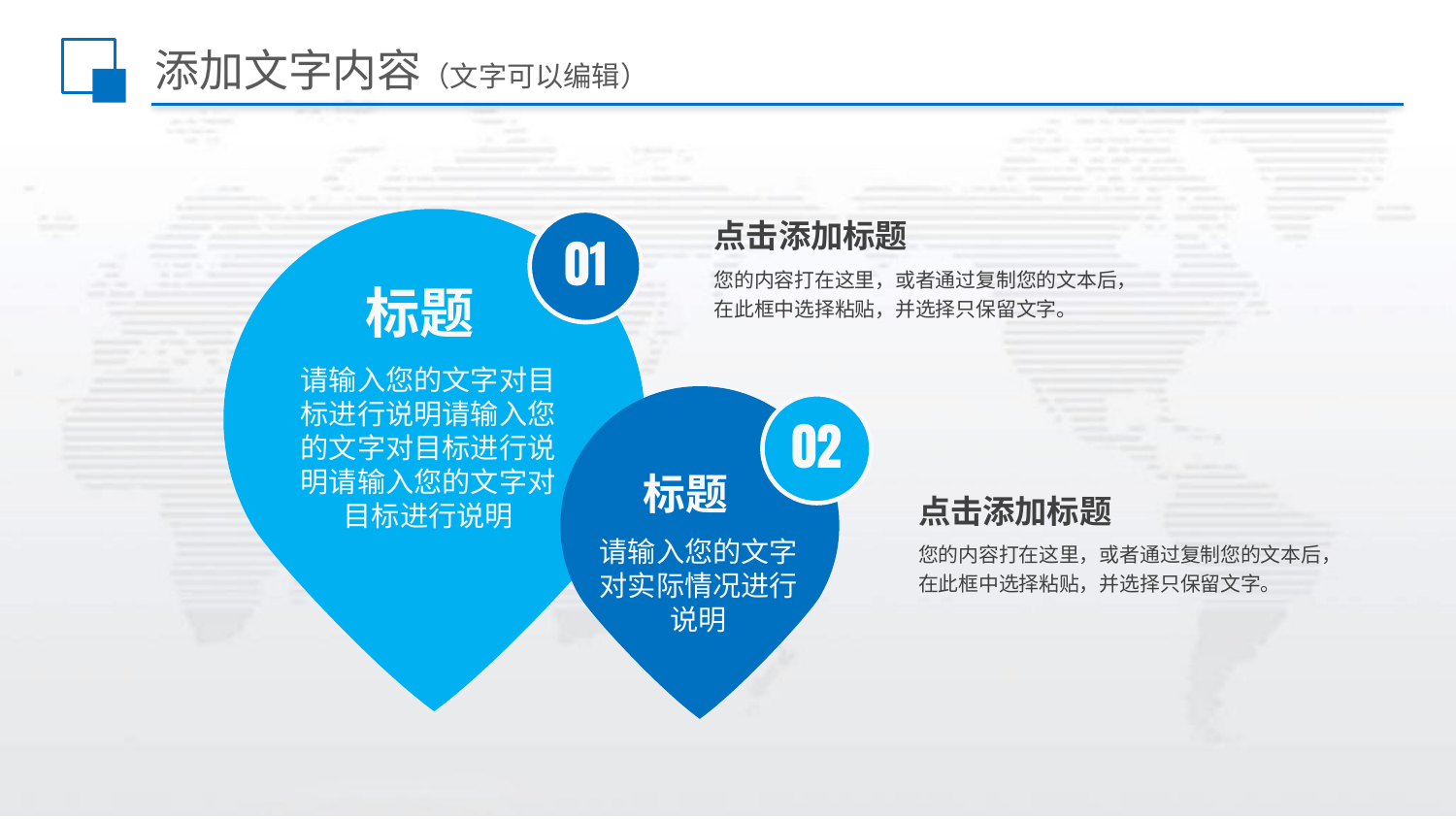

# 添加文字内容（文字可以编辑）
点击添加标题

01
您的内容打在这里，或者通过复制您的文本后，在此框中选择粘贴，并选择只保留文字。
标题
请输入您的文字对目标进行说明请输入您的文字对目标进行说明请输入您的文字对目标进行说明

02
标题
点击添加标题
请输入您的文字对实际情况进行说明
您的内容打在这里，或者通过复制您的文本后，在此框中选择粘贴，并选择只保留文字。